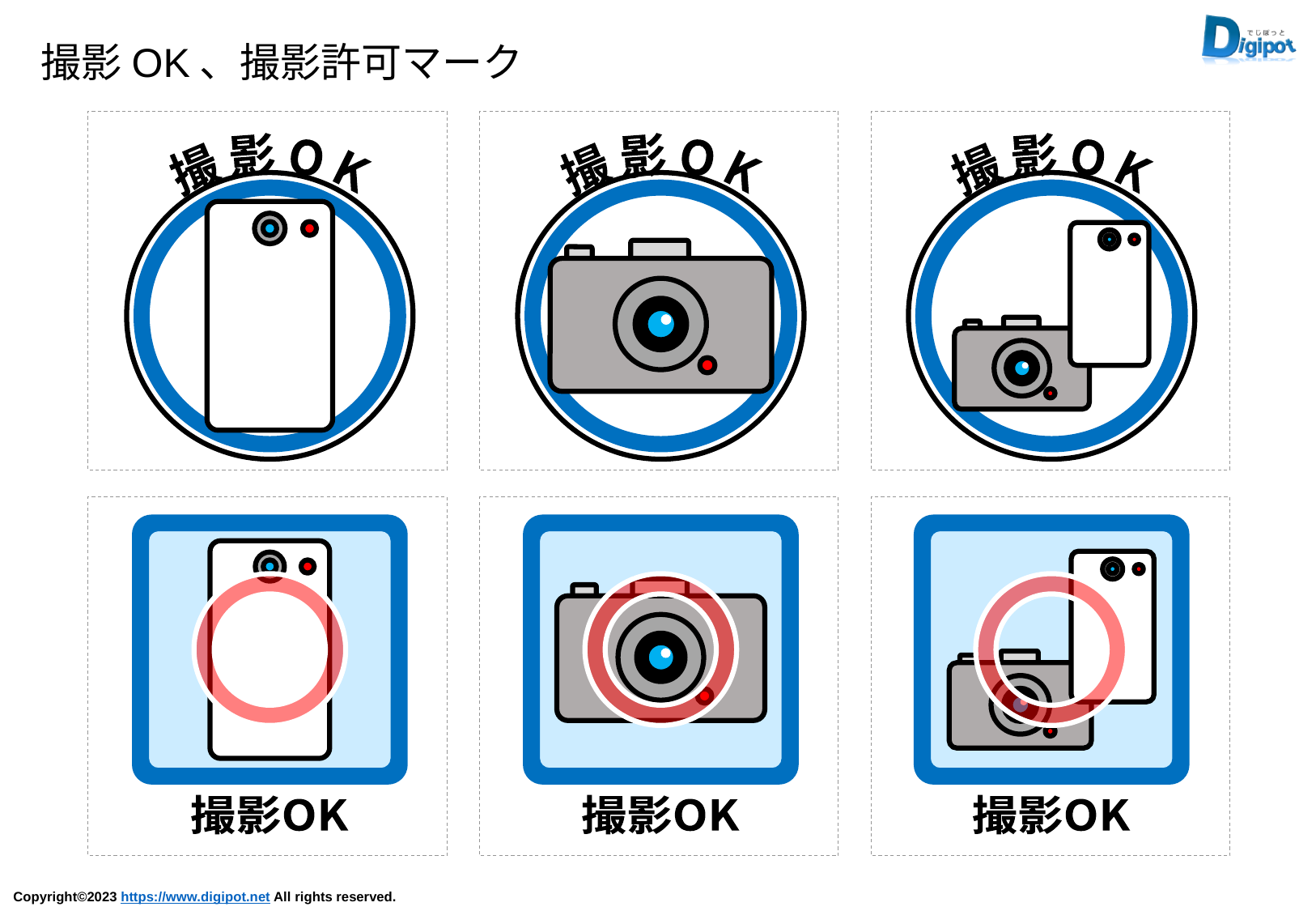

撮影OK、撮影許可マーク
撮 影 O K

撮 影 O K

撮 影 O K

撮影OK

撮影OK

撮影OK